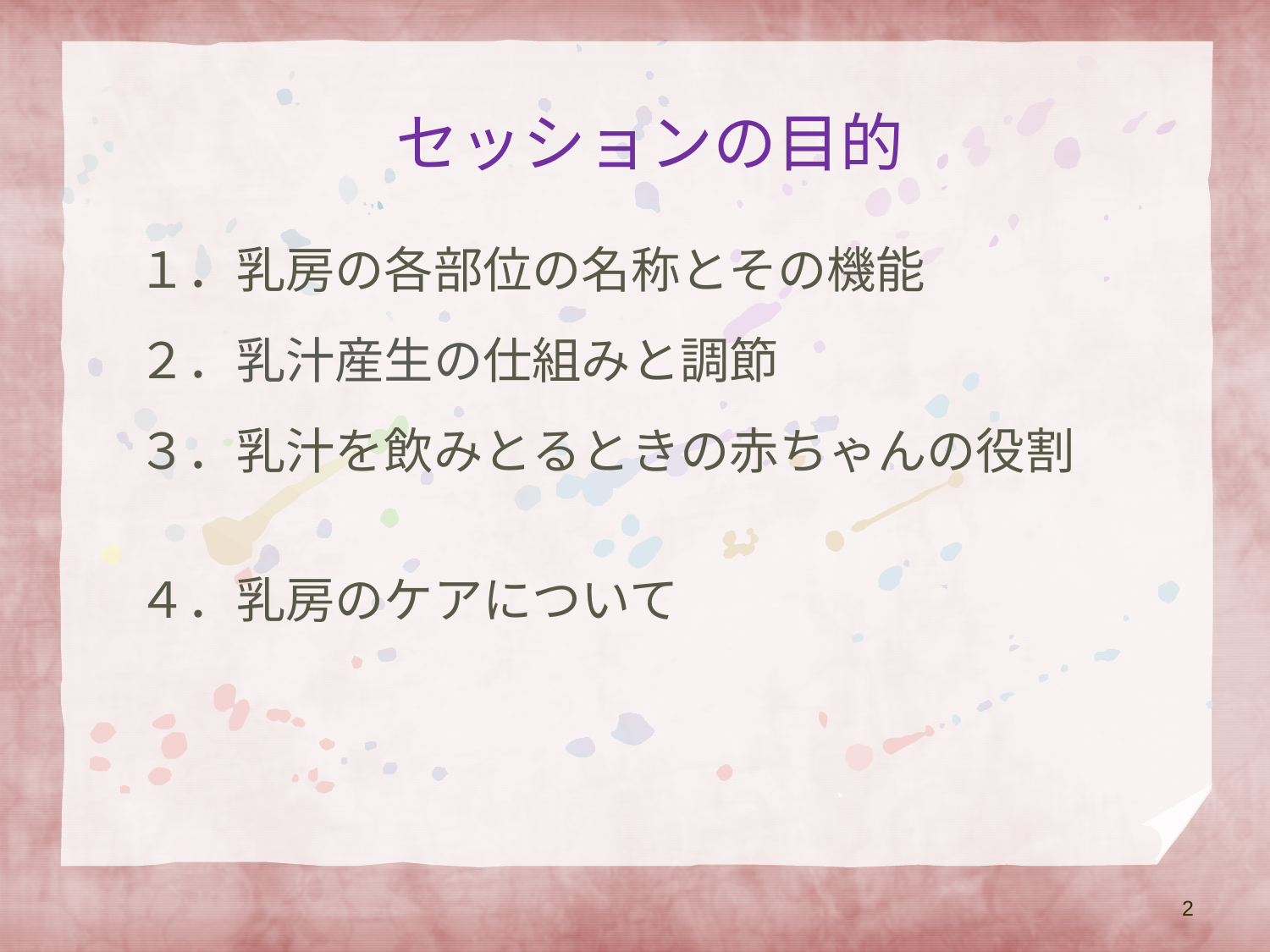

# セッションの目的
１．乳房の各部位の名称とその機能
２．乳汁産生の仕組みと調節
３．乳汁を飲みとるときの赤ちゃんの役割
４．乳房のケアについて
2